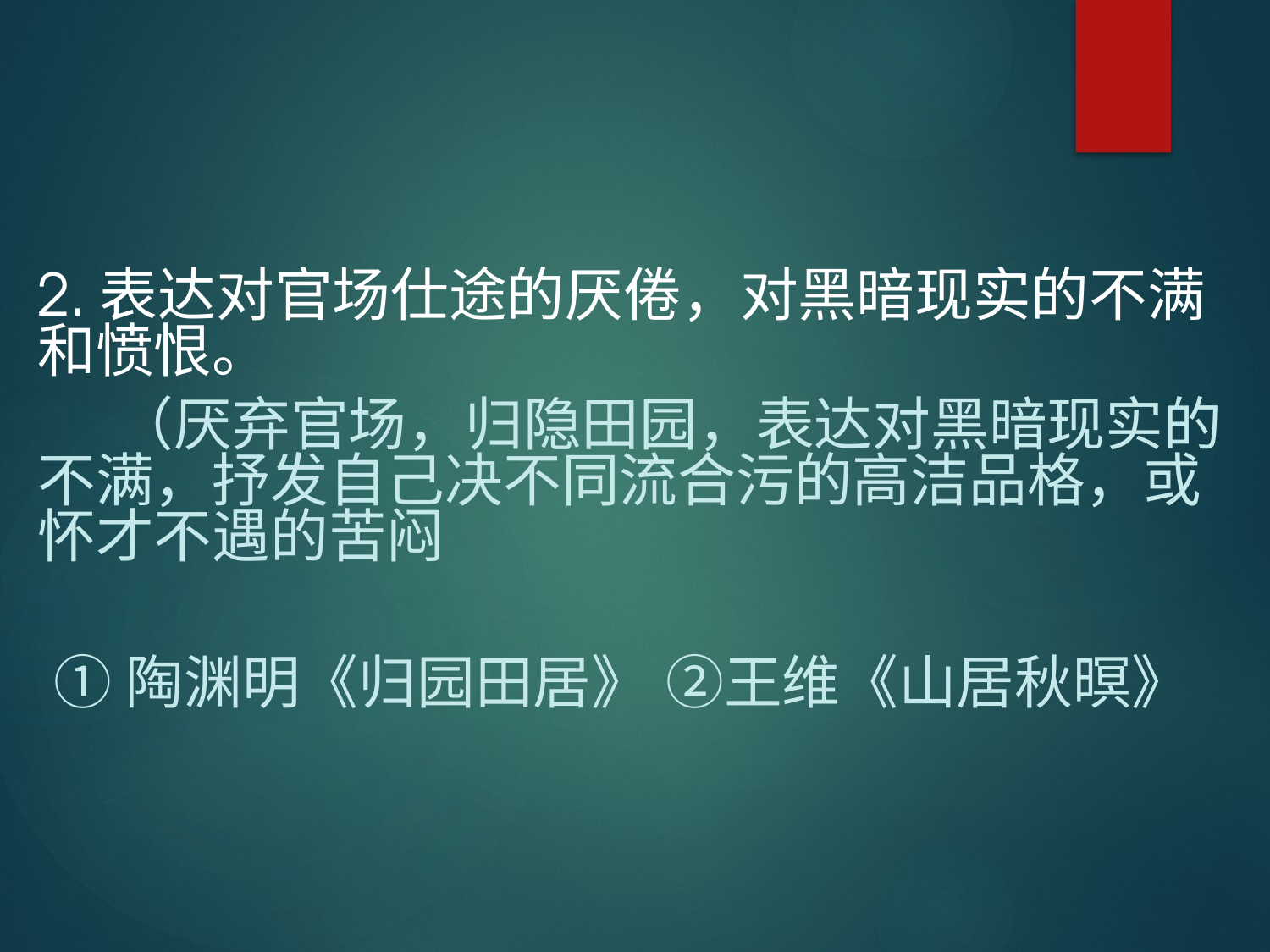

2.表达对官场仕途的厌倦，对黑暗现实的不满和愤恨。
    （厌弃官场，归隐田园，表达对黑暗现实的不满，抒发自己决不同流合污的高洁品格，或怀才不遇的苦闷

 ①陶渊明《归园田居》 ②王维《山居秋暝》